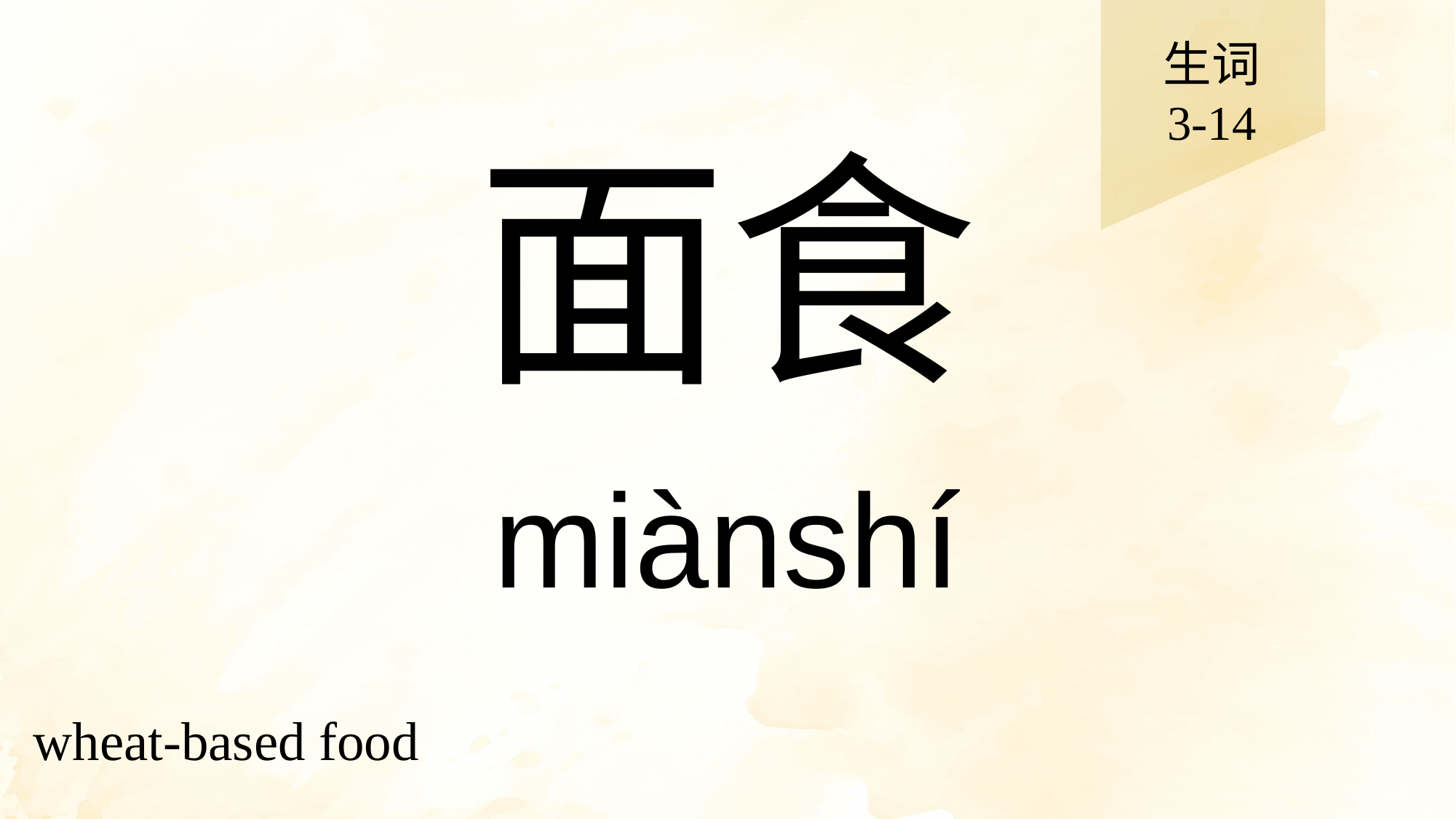

生词
3-14
# 面食
miànshí
wheat-based food